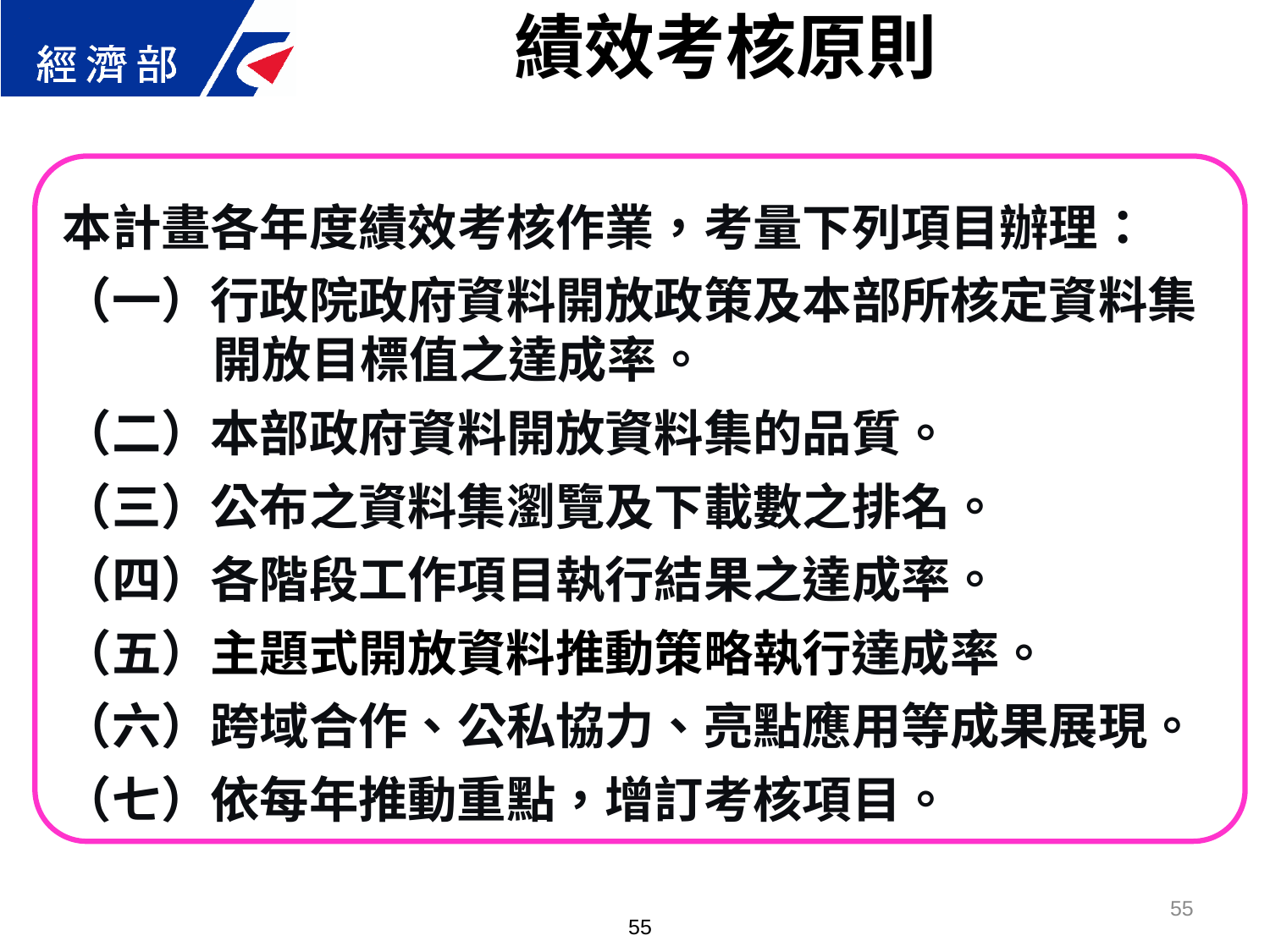

績效考核原則
本計畫各年度績效考核作業，考量下列項目辦理：
（一）行政院政府資料開放政策及本部所核定資料集開放目標值之達成率。
（二）本部政府資料開放資料集的品質。
（三）公布之資料集瀏覽及下載數之排名。
（四）各階段工作項目執行結果之達成率。
（五）主題式開放資料推動策略執行達成率。
（六）跨域合作、公私協力、亮點應用等成果展現。
（七）依每年推動重點，增訂考核項目。

55
55